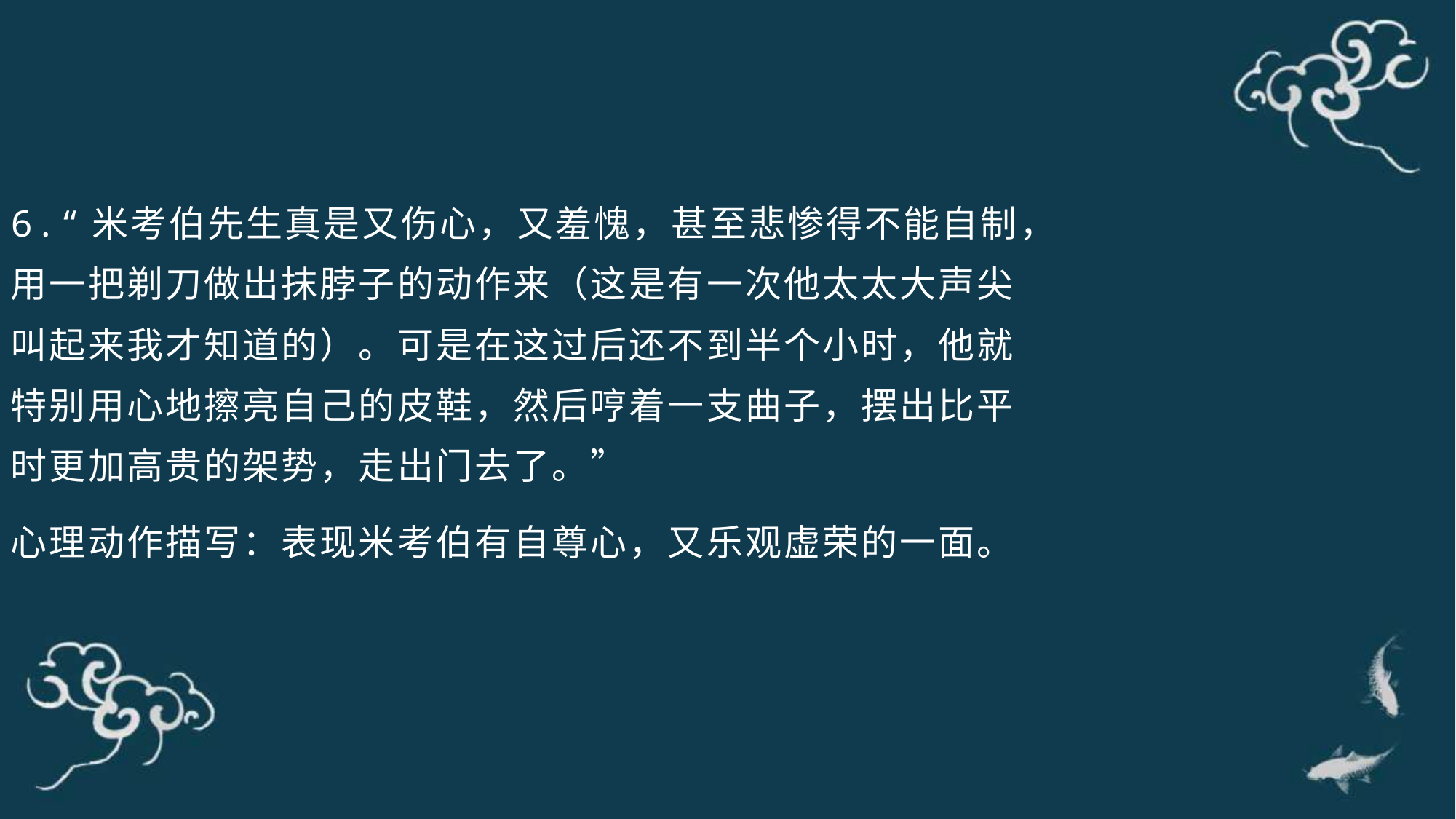

6.“米考伯先生真是又伤心，又羞愧，甚至悲惨得不能自制，用一把剃刀做出抹脖子的动作来（这是有一次他太太大声尖叫起来我才知道的）。可是在这过后还不到半个小时，他就特别用心地擦亮自己的皮鞋，然后哼着一支曲子，摆出比平时更加高贵的架势，走出门去了。”
心理动作描写：表现米考伯有自尊心，又乐观虚荣的一面。